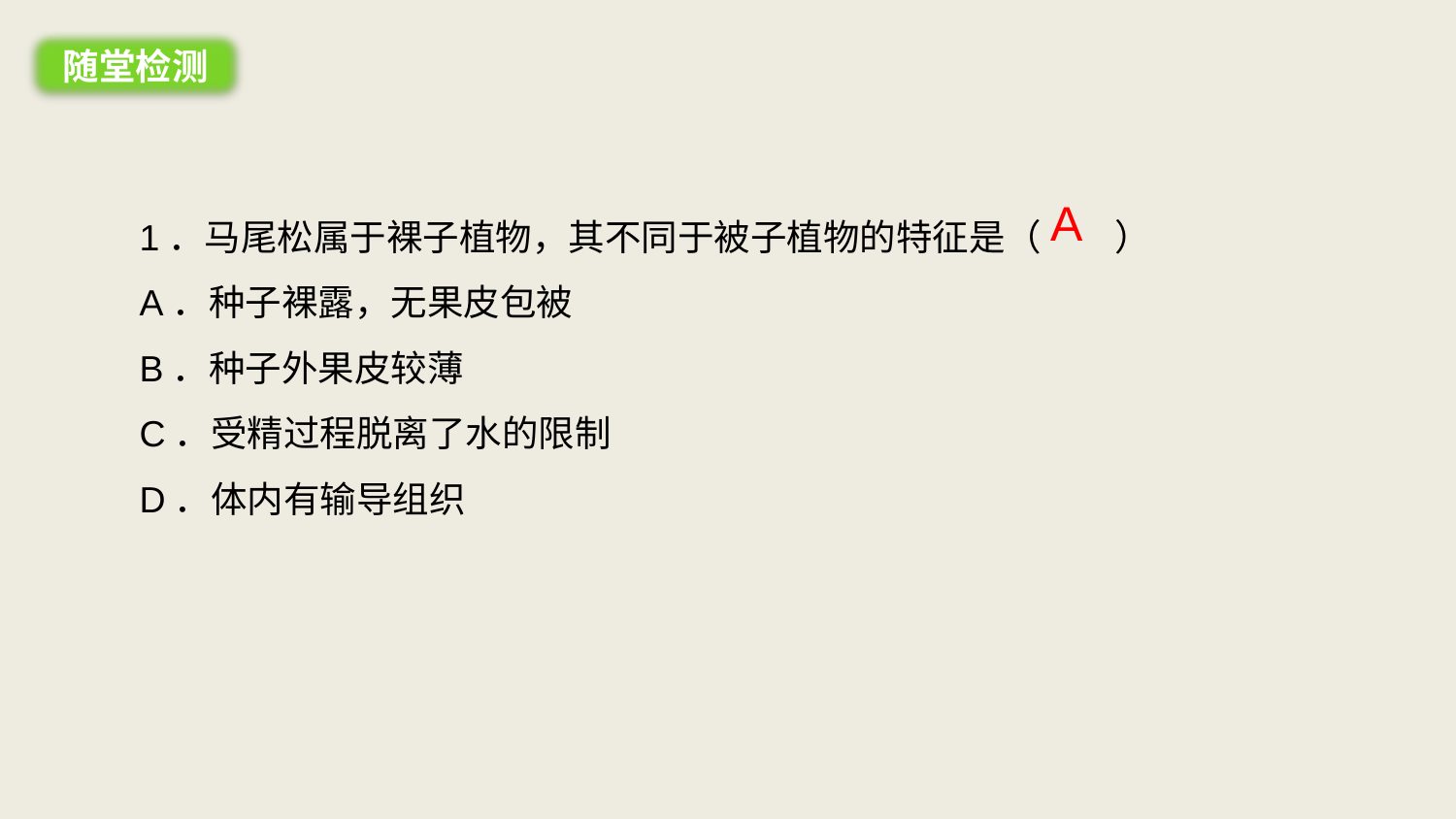

随堂检测
1．马尾松属于裸子植物，其不同于被子植物的特征是（　　）
A．种子裸露，无果皮包被
B．种子外果皮较薄
C．受精过程脱离了水的限制
D．体内有输导组织
A